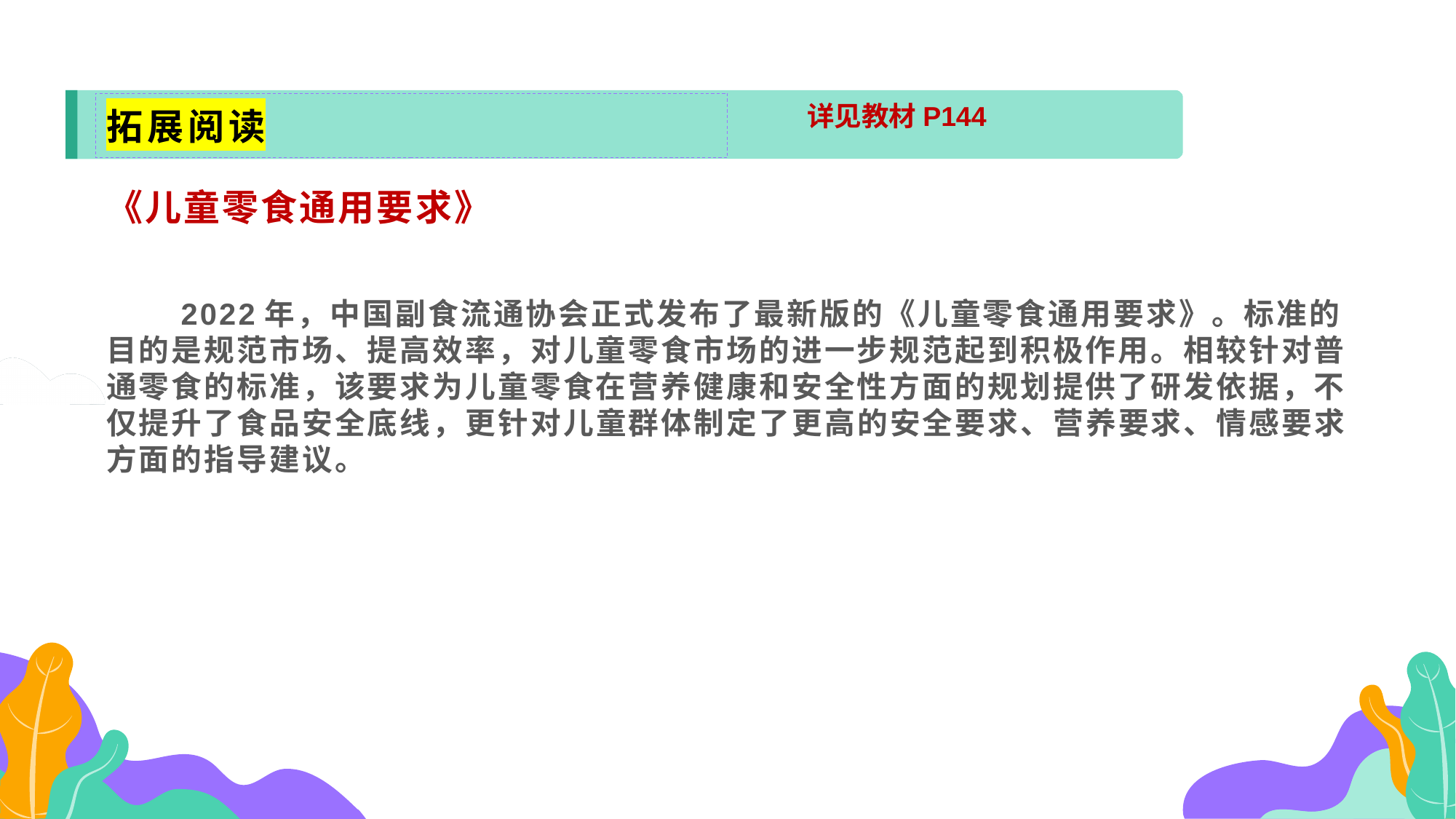

拓展阅读
详见教材P144
《儿童零食通用要求》

       2022年，中国副食流通协会正式发布了最新版的《儿童零食通用要求》。标准的目的是规范市场、提高效率，对儿童零食市场的进一步规范起到积极作用。相较针对普通零食的标准，该要求为儿童零食在营养健康和安全性方面的规划提供了研发依据，不仅提升了食品安全底线，更针对儿童群体制定了更高的安全要求、营养要求、情感要求方面的指导建议。